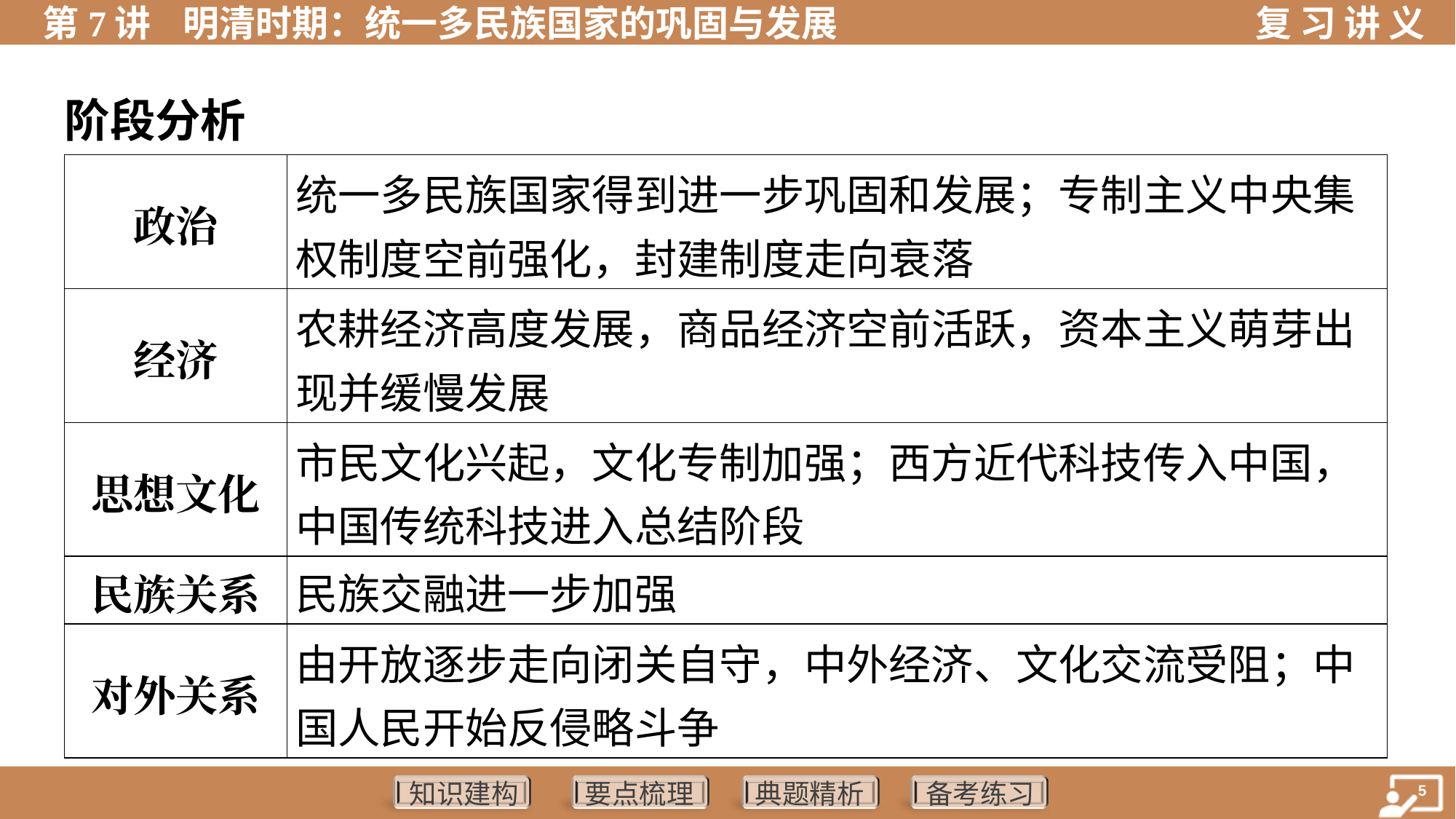

阶段分析
| 政治 | 统一多民族国家得到进一步巩固和发展；专制主义中央集 权制度空前强化，封建制度走向衰落 |
| --- | --- |
| 经济 | 农耕经济高度发展，商品经济空前活跃，资本主义萌芽出 现并缓慢发展 |
| 思想文化 | 市民文化兴起，文化专制加强；西方近代科技传入中国， 中国传统科技进入总结阶段 |
| 民族关系 | 民族交融进一步加强 |
| 对外关系 | 由开放逐步走向闭关自守，中外经济、文化交流受阻；中 国人民开始反侵略斗争 |